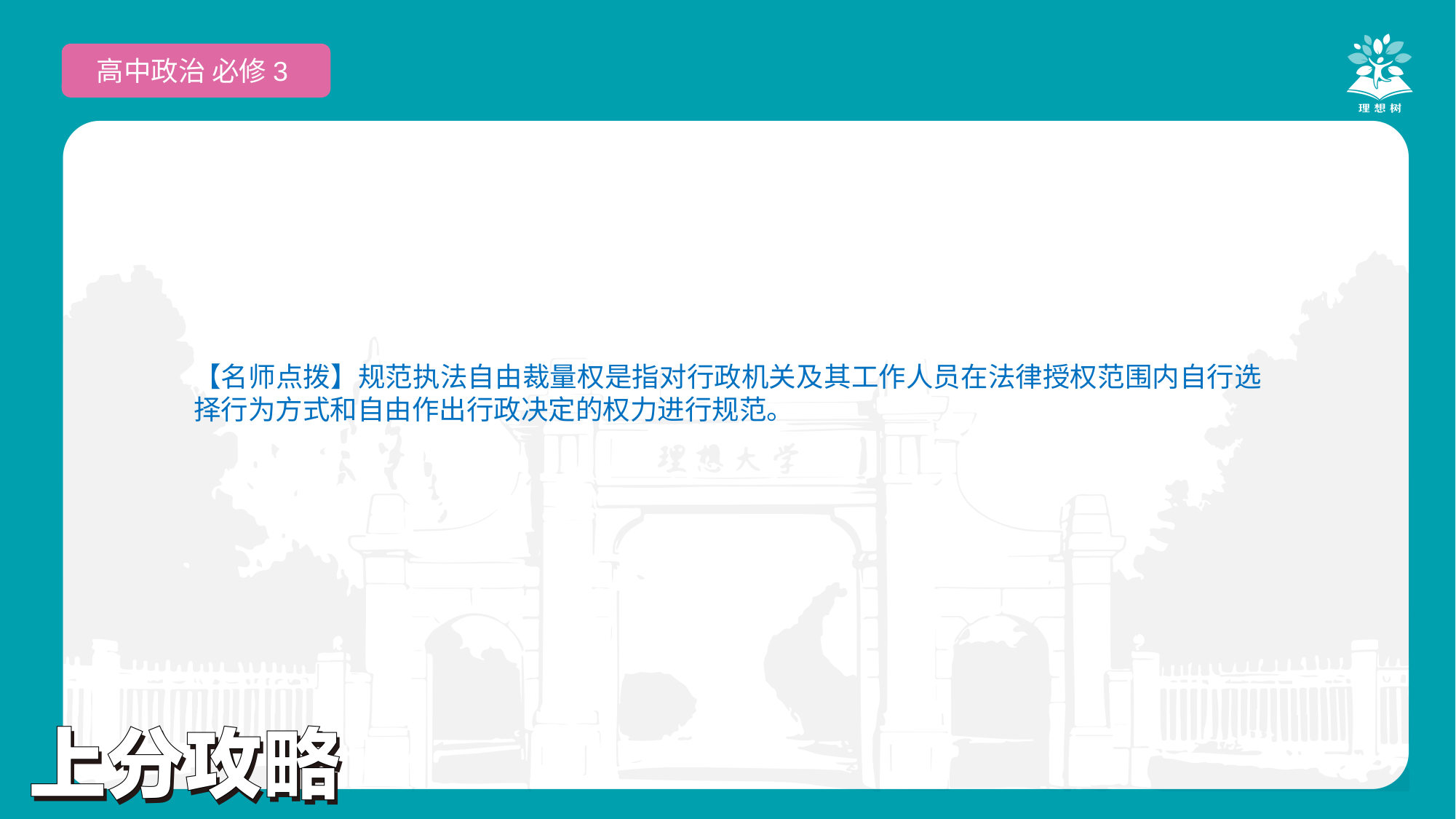

高中政治 必修3
【名师点拨】规范执法自由裁量权是指对行政机关及其工作人员在法律授权范围内自行选择行为方式和自由作出行政决定的权力进行规范。